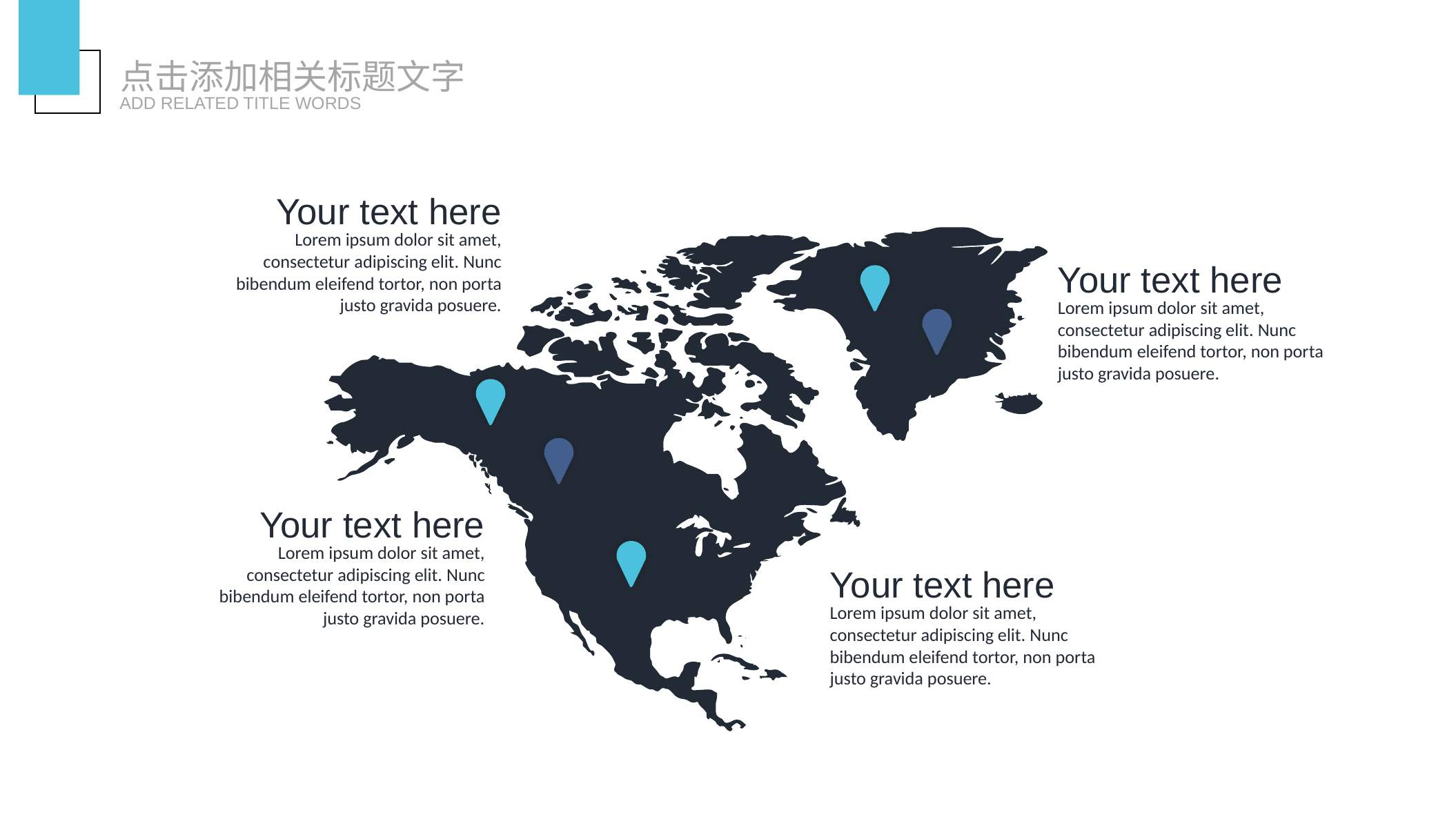

点击添加相关标题文字
ADD RELATED TITLE WORDS
Your text here
Lorem ipsum dolor sit amet, consectetur adipiscing elit. Nunc bibendum eleifend tortor, non porta justo gravida posuere.

Your text here

Lorem ipsum dolor sit amet, consectetur adipiscing elit. Nunc bibendum eleifend tortor, non porta justo gravida posuere.

Your text here
Lorem ipsum dolor sit amet, consectetur adipiscing elit. Nunc bibendum eleifend tortor, non porta justo gravida posuere.

Your text here
Lorem ipsum dolor sit amet, consectetur adipiscing elit. Nunc bibendum eleifend tortor, non porta justo gravida posuere.